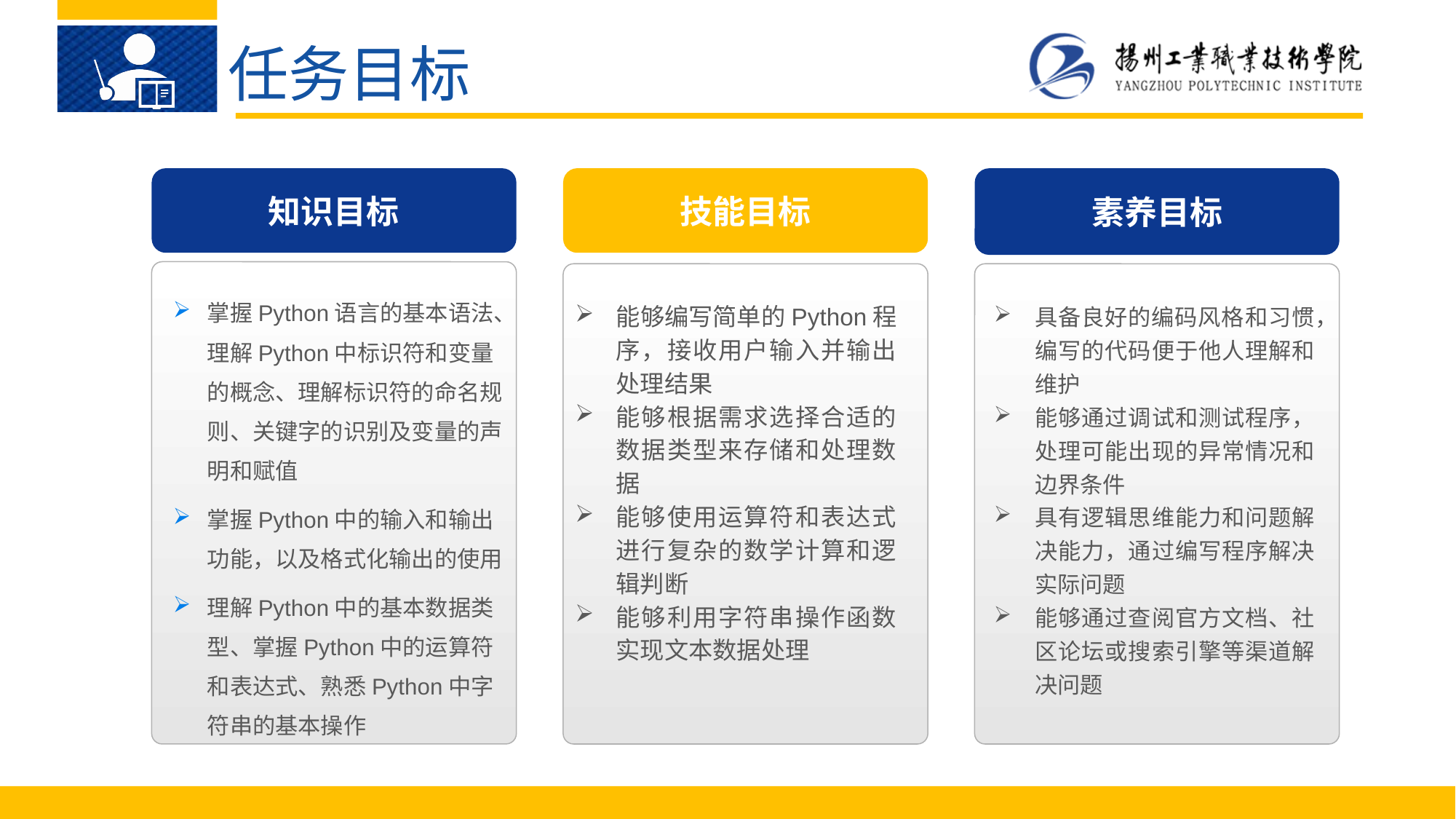

任务目标
知识目标
素养目标
技能目标

掌握Python语言的基本语法、理解Python中标识符和变量的概念、理解标识符的命名规则、关键字的识别及变量的声明和赋值
掌握Python中的输入和输出功能，以及格式化输出的使用
理解Python中的基本数据类型、掌握Python中的运算符和表达式、熟悉Python中字符串的基本操作

具备良好的编码风格和习惯，编写的代码便于他人理解和维护
能够通过调试和测试程序，处理可能出现的异常情况和边界条件
具有逻辑思维能力和问题解决能力，通过编写程序解决实际问题
能够通过查阅官方文档、社区论坛或搜索引擎等渠道解决问题

能够编写简单的Python程序，接收用户输入并输出处理结果
能够根据需求选择合适的数据类型来存储和处理数据
能够使用运算符和表达式进行复杂的数学计算和逻辑判断
能够利用字符串操作函数实现文本数据处理